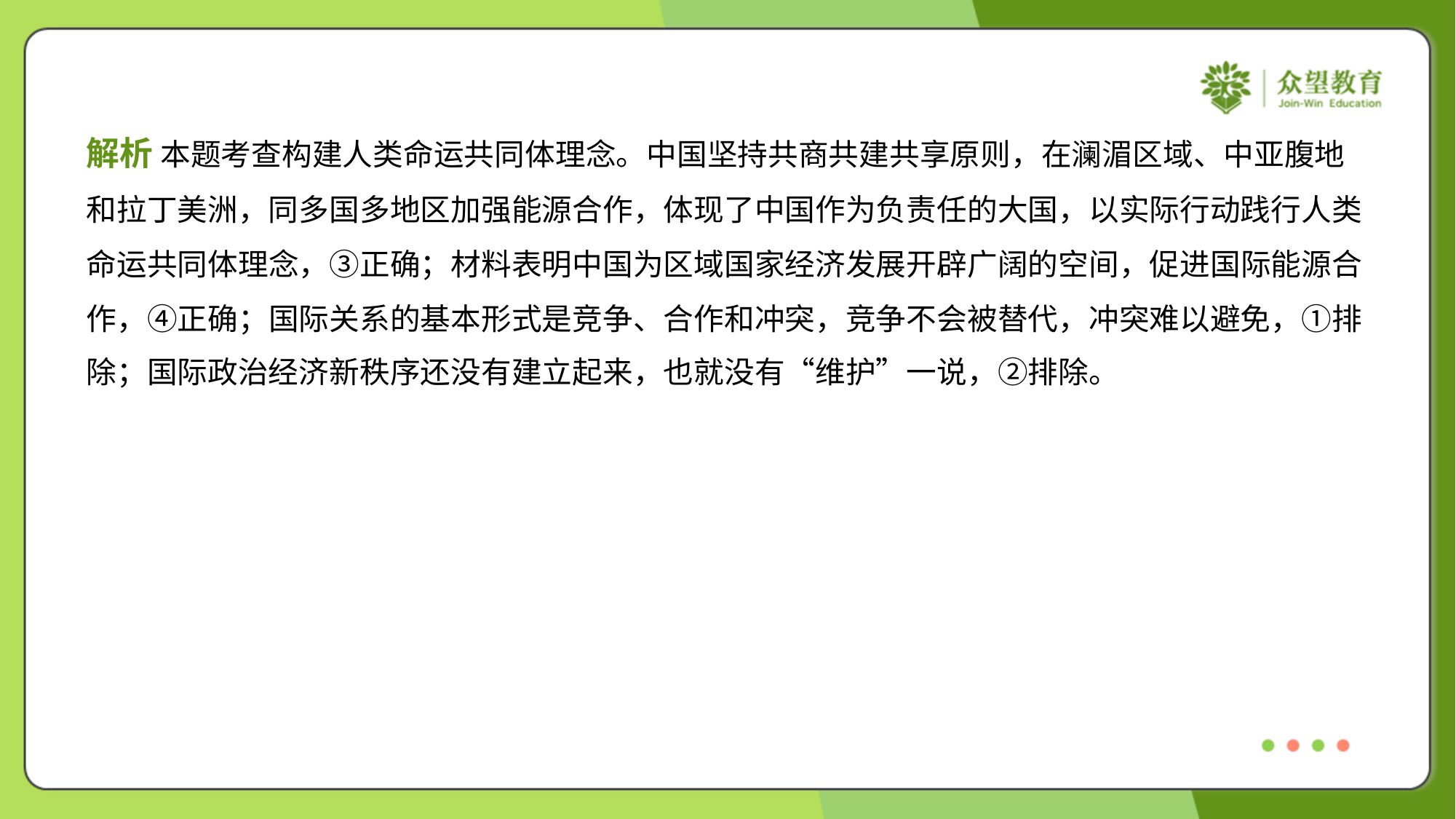

解析 本题考查构建人类命运共同体理念。中国坚持共商共建共享原则，在澜湄区域、中亚腹地
和拉丁美洲，同多国多地区加强能源合作，体现了中国作为负责任的大国，以实际行动践行人类
命运共同体理念，③正确；材料表明中国为区域国家经济发展开辟广阔的空间，促进国际能源合
作，④正确；国际关系的基本形式是竞争、合作和冲突，竞争不会被替代，冲突难以避免，①排
除；国际政治经济新秩序还没有建立起来，也就没有“维护”一说，②排除。